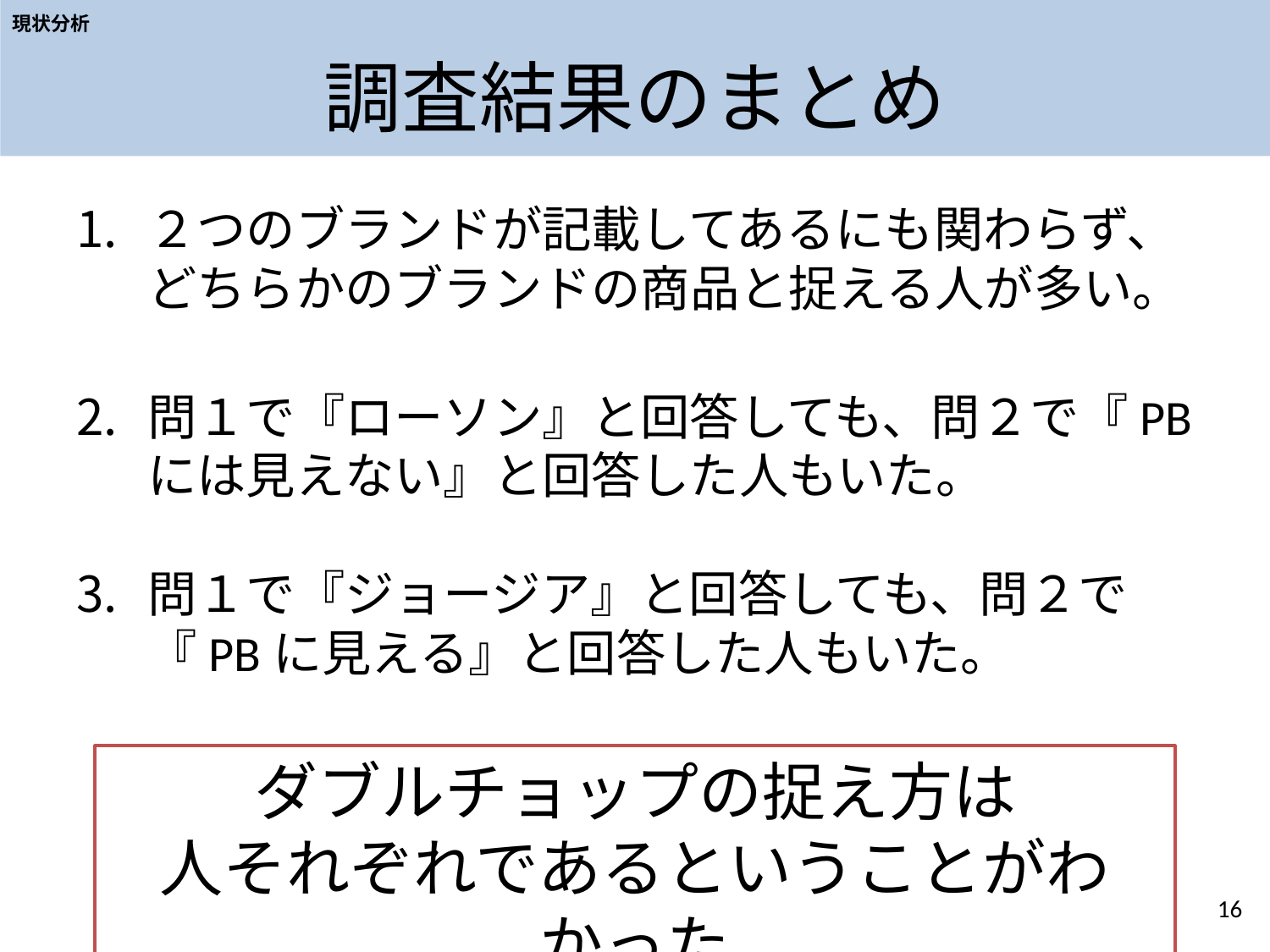

現状分析
# 調査結果のまとめ
２つのブランドが記載してあるにも関わらず、どちらかのブランドの商品と捉える人が多い。

問１で『ローソン』と回答しても、問２で『PBには見えない』と回答した人もいた。

問１で『ジョージア』と回答しても、問２で『PBに見える』と回答した人もいた。
ダブルチョップの捉え方は
人それぞれであるということがわかった
16